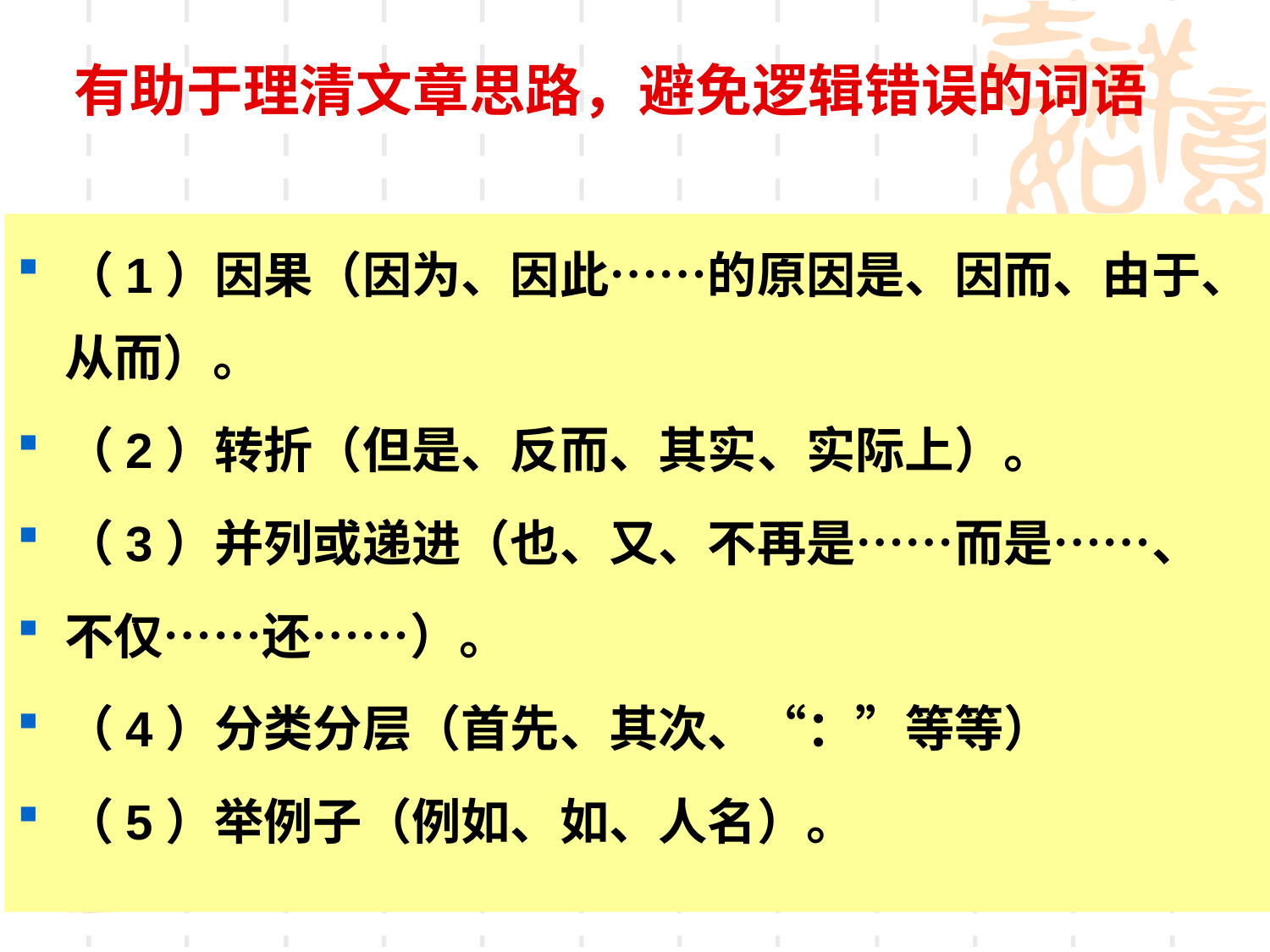

# 有助于理清文章思路，避免逻辑错误的词语
（1）因果（因为、因此……的原因是、因而、由于、从而）。
（2）转折（但是、反而、其实、实际上）。
（3）并列或递进（也、又、不再是……而是……、
不仅……还……）。
（4）分类分层（首先、其次、“：”等等）
（5）举例子（例如、如、人名）。